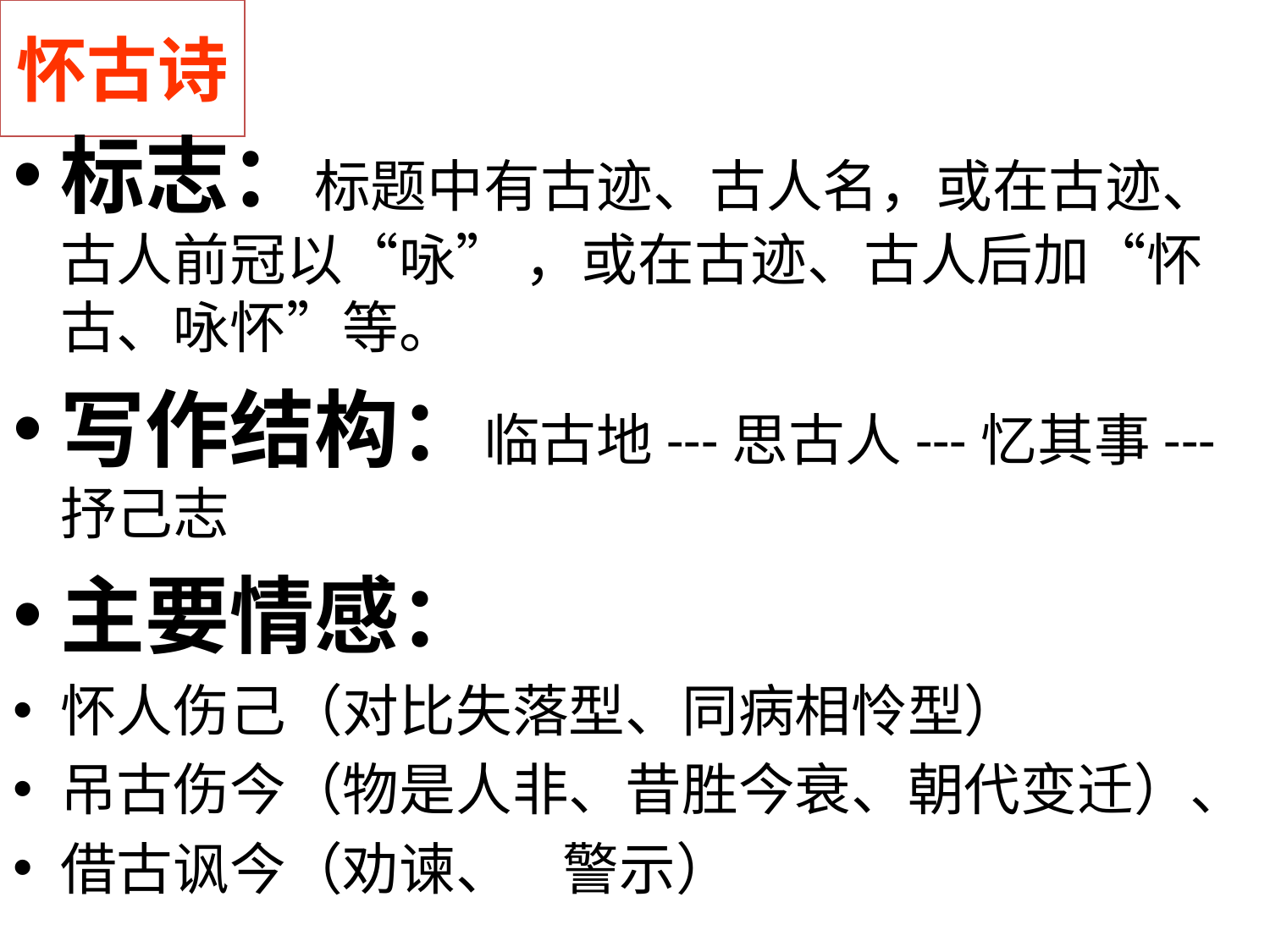

# 怀古诗
标志：标题中有古迹、古人名，或在古迹、古人前冠以“咏” ，或在古迹、古人后加“怀古、咏怀”等。
写作结构：临古地---思古人---忆其事---抒己志
主要情感：
怀人伤己（对比失落型、同病相怜型）
吊古伤今（物是人非、昔胜今衰、朝代变迁）、
借古讽今（劝谏、    警示）